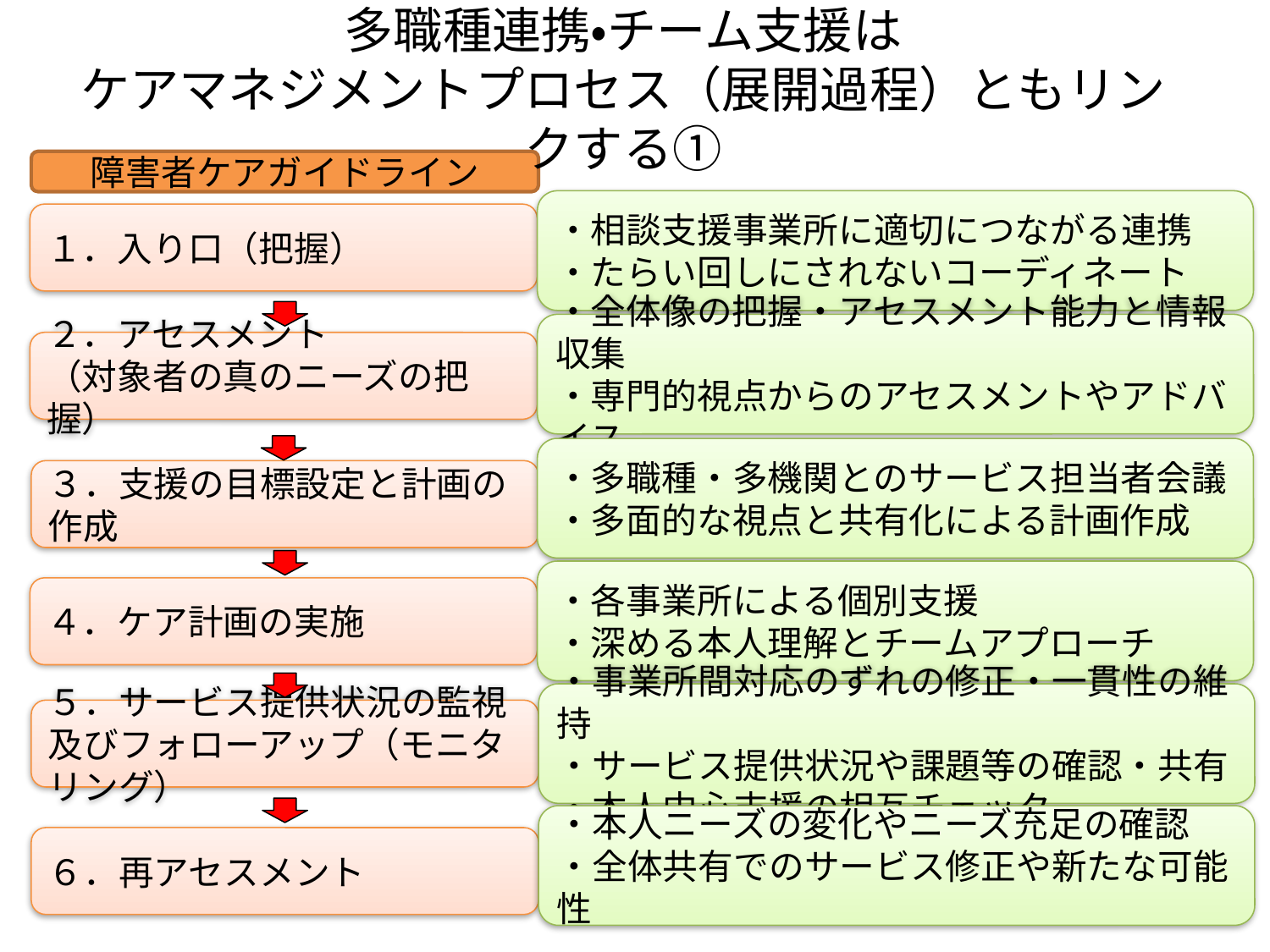

# 多職種連携・チーム支援は ケアマネジメントプロセス（展開過程）ともリンクする①
障害者ケアガイドライン
１．入り口（把握）

２．アセスメント
（対象者の真のニーズの把握）

３．支援の目標設定と計画の作成

４．ケア計画の実施

５．サービス提供状況の監視及びフォローアップ（モニタリング）

６．再アセスメント
・相談支援事業所に適切につながる連携
・たらい回しにされないコーディネート

・全体像の把握・アセスメント能力と情報収集
・専門的視点からのアセスメントやアドバイス
・多職種・多機関とのサービス担当者会議
・多面的な視点と共有化による計画作成
・各事業所による個別支援
・深める本人理解とチームアプローチ
・事業所間対応のずれの修正・一貫性の維持
・サービス提供状況や課題等の確認・共有
・本人中心支援の相互チェック
・本人ニーズの変化やニーズ充足の確認
・全体共有でのサービス修正や新たな可能性
18